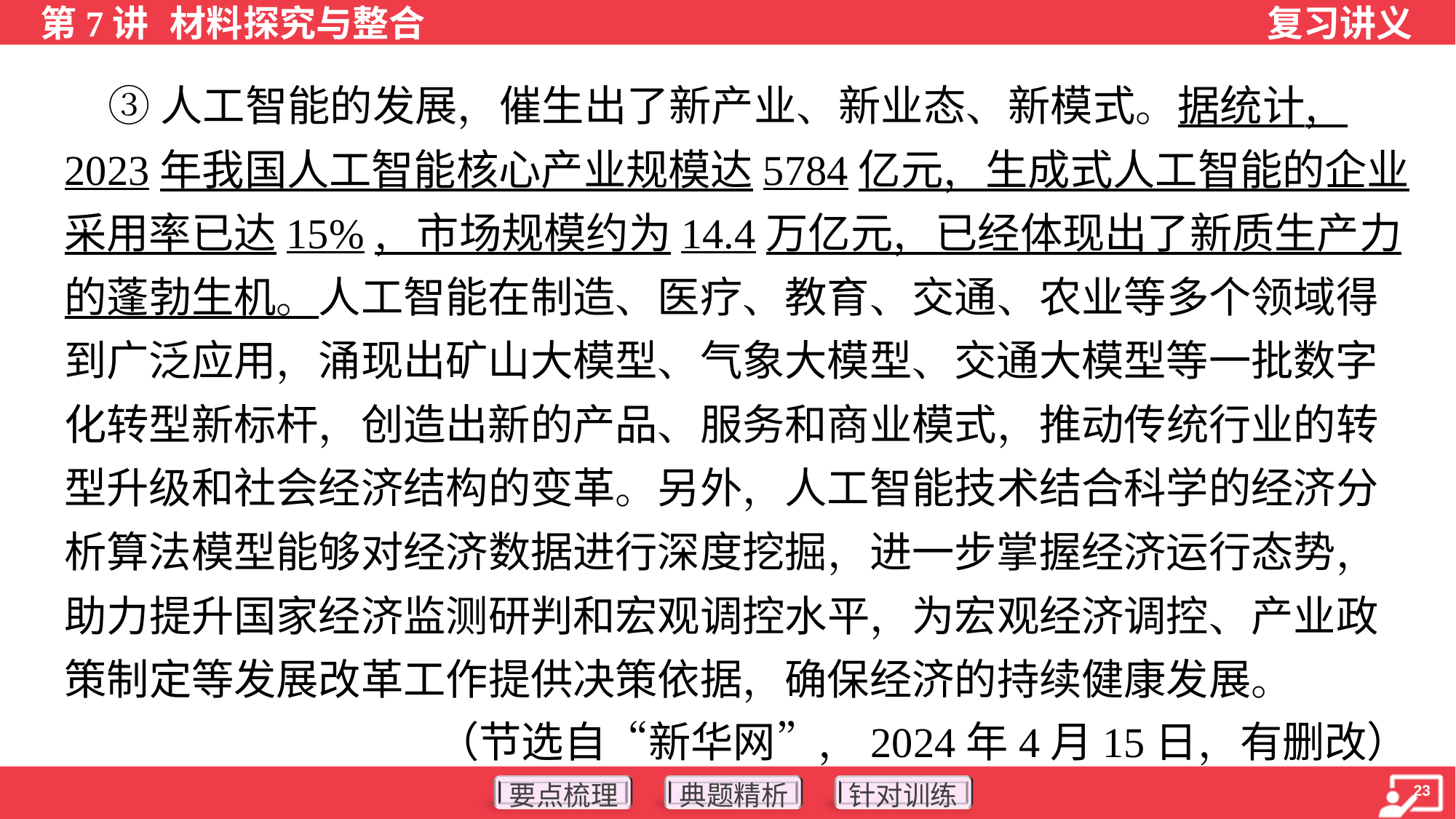

③人工智能的发展，催生出了新产业、新业态、新模式。据统计，
2023年我国人工智能核心产业规模达5784亿元，生成式人工智能的企业
采用率已达15%，市场规模约为14.4万亿元，已经体现出了新质生产力
的蓬勃生机。人工智能在制造、医疗、教育、交通、农业等多个领域得
到广泛应用，涌现出矿山大模型、气象大模型、交通大模型等一批数字
化转型新标杆，创造出新的产品、服务和商业模式，推动传统行业的转
型升级和社会经济结构的变革。另外，人工智能技术结合科学的经济分
析算法模型能够对经济数据进行深度挖掘，进一步掌握经济运行态势，
助力提升国家经济监测研判和宏观调控水平，为宏观经济调控、产业政
策制定等发展改革工作提供决策依据，确保经济的持续健康发展。
（节选自“新华网”，2024年4月15日，有删改）